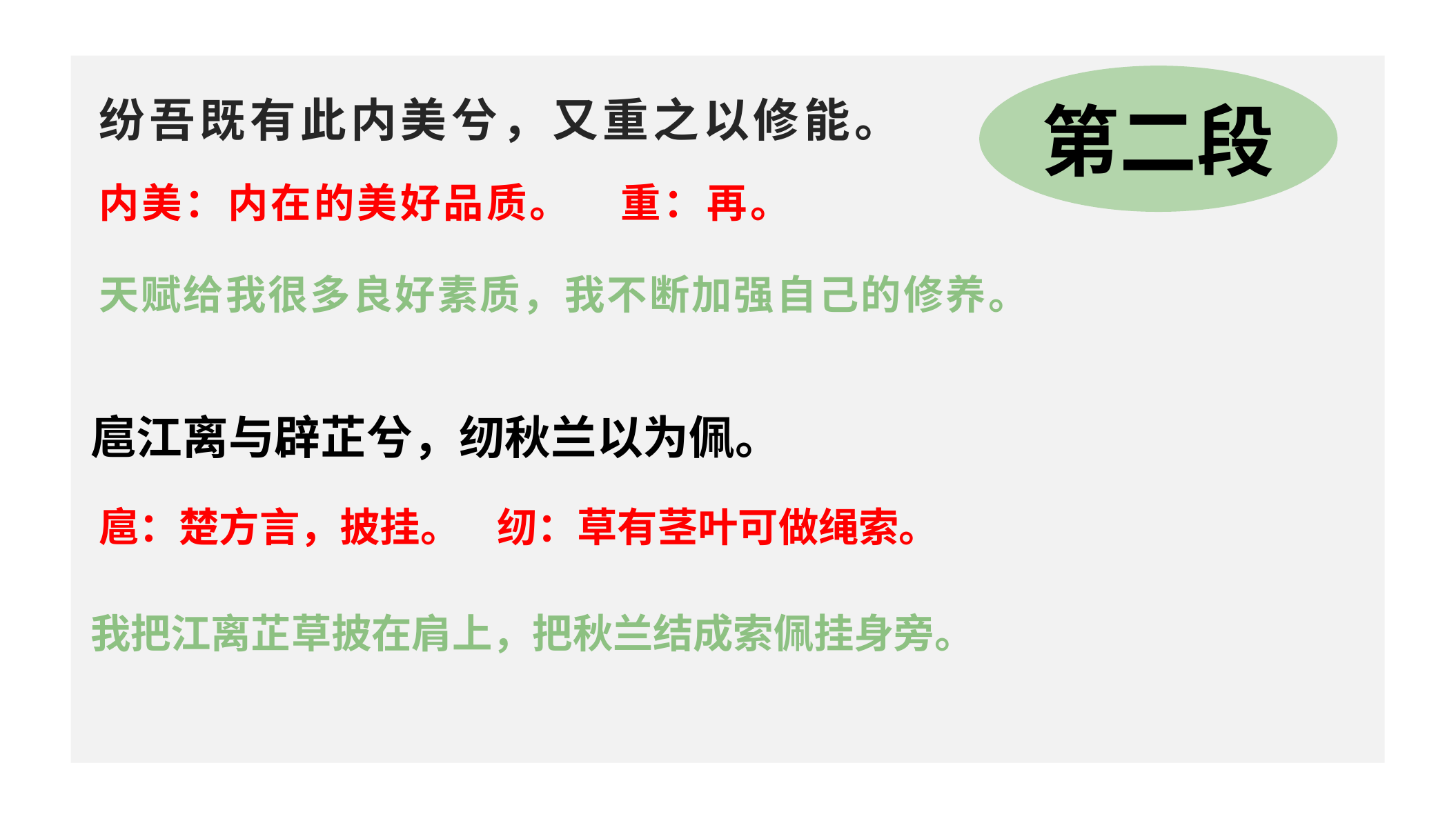

纷吾既有此内美兮，又重之以修能。
第二段
内美：内在的美好品质。    重：再。
天赋给我很多良好素质，我不断加强自己的修养。

扈江离与辟芷兮，纫秋兰以为佩。
扈：楚方言，披挂。    纫：草有茎叶可做绳索。
我把江离芷草披在肩上，把秋兰结成索佩挂身旁。